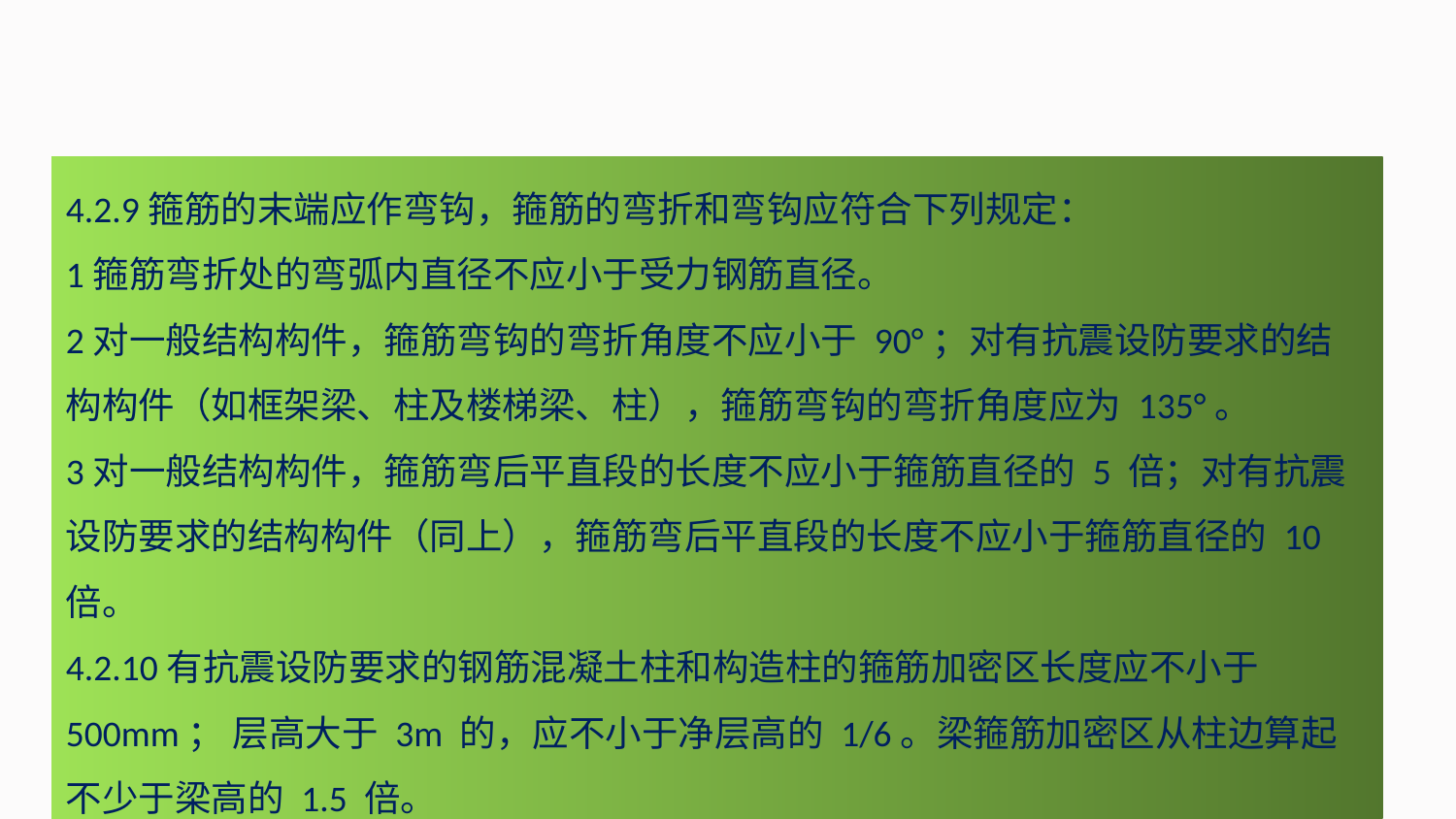

4.2.9箍筋的末端应作弯钩，箍筋的弯折和弯钩应符合下列规定：
1箍筋弯折处的弯弧内直径不应小于受力钢筋直径。
2对一般结构构件，箍筋弯钩的弯折角度不应小于 90°；对有抗震设防要求的结构构件（如框架梁、柱及楼梯梁、柱），箍筋弯钩的弯折角度应为 135°。
3对一般结构构件，箍筋弯后平直段的长度不应小于箍筋直径的 5 倍；对有抗震
设防要求的结构构件（同上），箍筋弯后平直段的长度不应小于箍筋直径的 10 倍。
4.2.10有抗震设防要求的钢筋混凝土柱和构造柱的箍筋加密区长度应不小于 500mm； 层高大于 3m 的，应不小于净层高的 1/6。梁箍筋加密区从柱边算起不少于梁高的 1.5 倍。